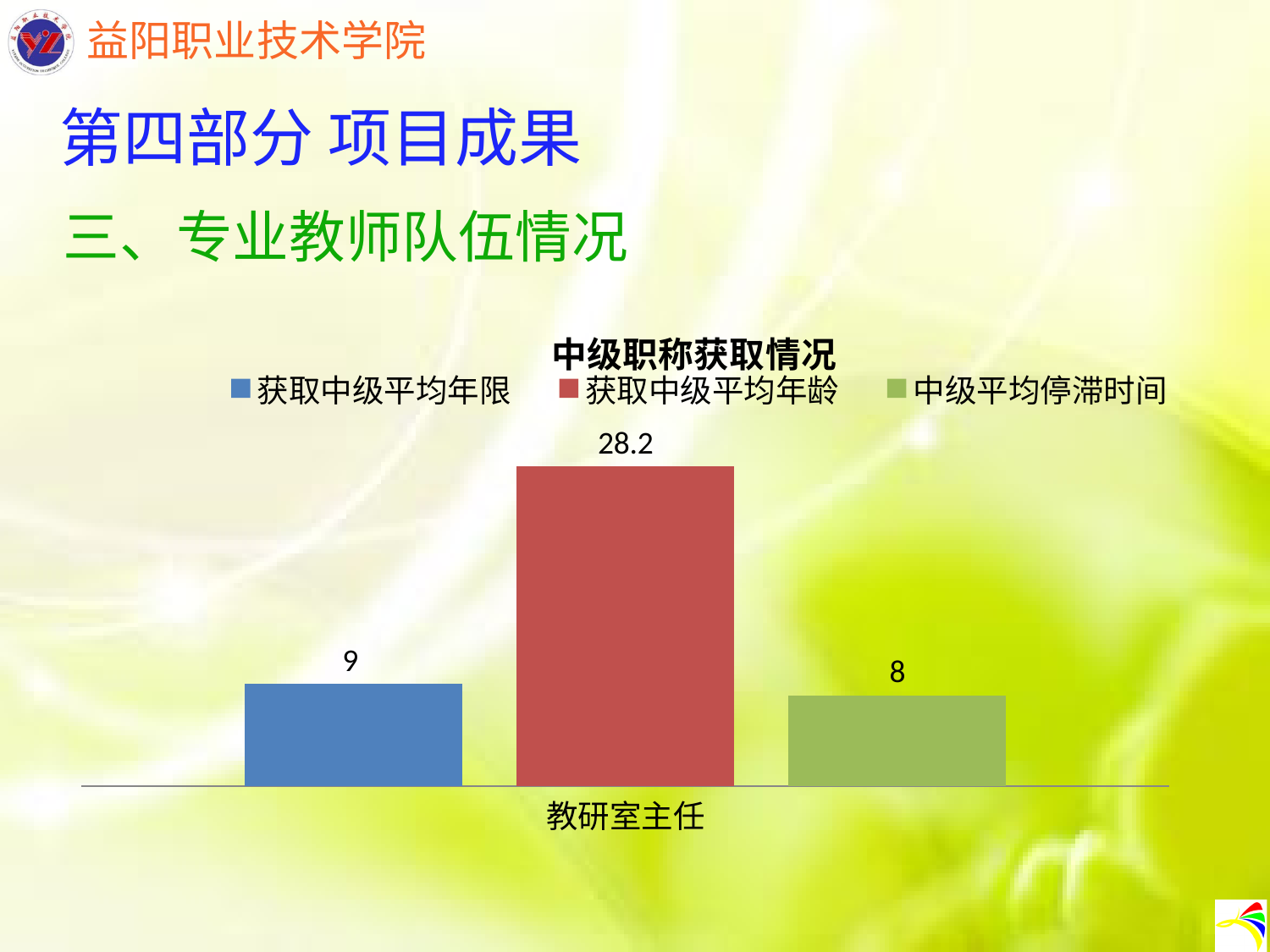

第四部分 项目成果
三、专业教师队伍情况

### Chart: 中级职称获取情况

| Category | 获取中级平均年限 | 获取中级平均年龄 | 中级平均停滞时间 |
|---|---|---|---|
| 教研室主任 | 9.0 | 28.2 | 8.0 |